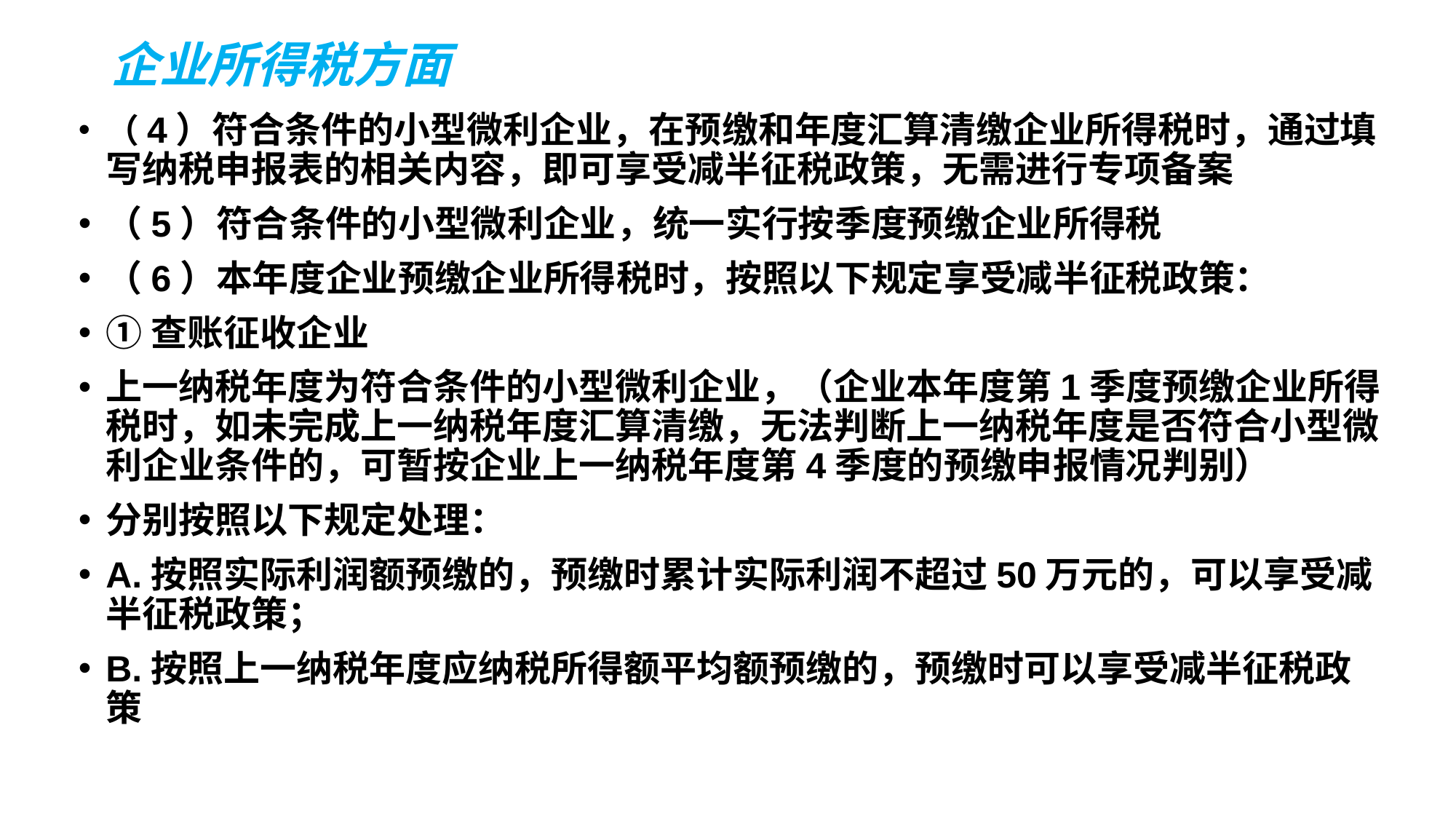

# 企业所得税方面
（4）符合条件的小型微利企业，在预缴和年度汇算清缴企业所得税时，通过填写纳税申报表的相关内容，即可享受减半征税政策，无需进行专项备案
（5）符合条件的小型微利企业，统一实行按季度预缴企业所得税
（6）本年度企业预缴企业所得税时，按照以下规定享受减半征税政策：
①查账征收企业
上一纳税年度为符合条件的小型微利企业，（企业本年度第1季度预缴企业所得税时，如未完成上一纳税年度汇算清缴，无法判断上一纳税年度是否符合小型微利企业条件的，可暂按企业上一纳税年度第4季度的预缴申报情况判别）
分别按照以下规定处理：
A.按照实际利润额预缴的，预缴时累计实际利润不超过50万元的，可以享受减半征税政策；
B.按照上一纳税年度应纳税所得额平均额预缴的，预缴时可以享受减半征税政策